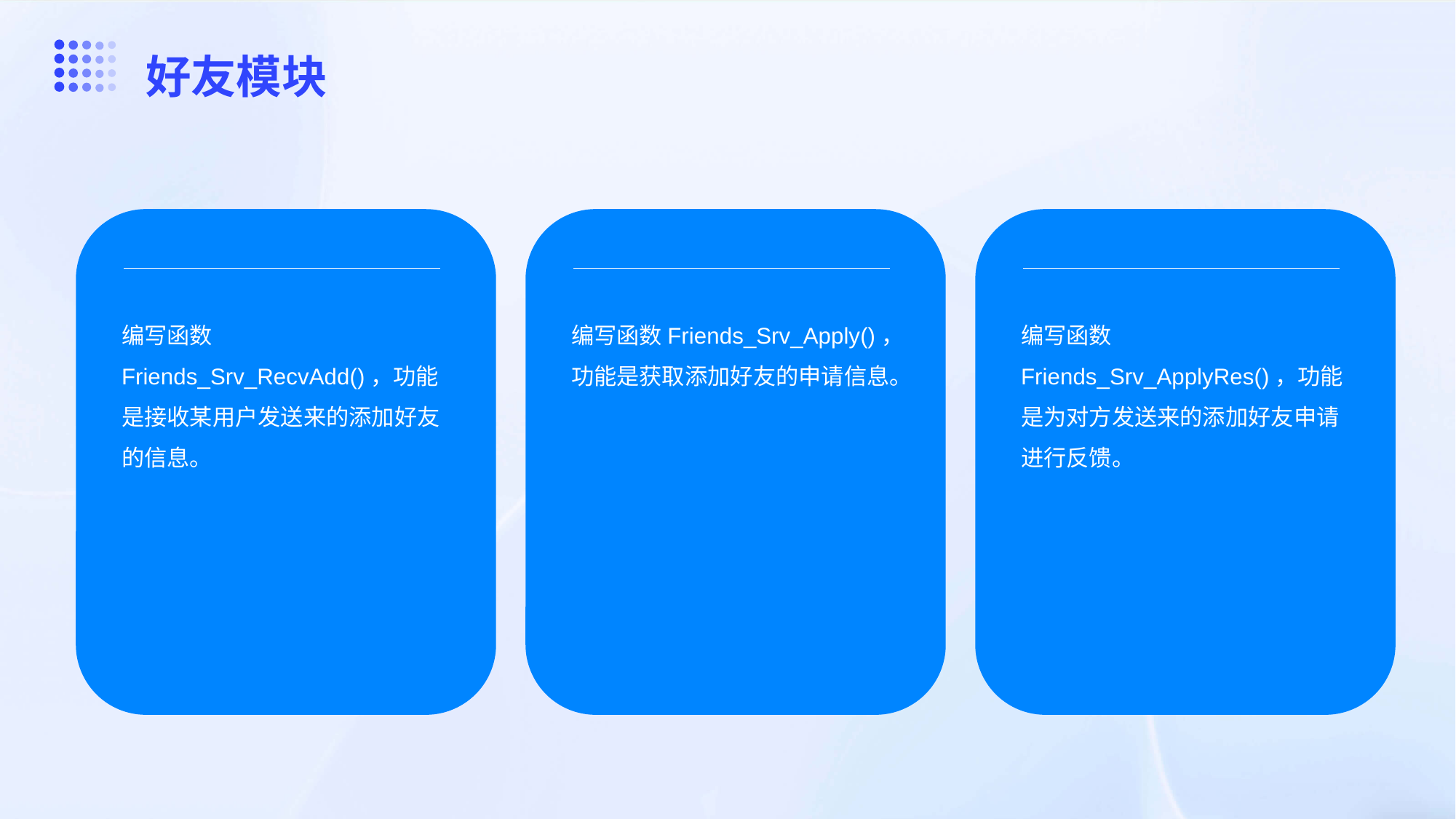

好友模块

编写函数Friends_Srv_RecvAdd()，功能是接收某用户发送来的添加好友的信息。
编写函数Friends_Srv_Apply()，功能是获取添加好友的申请信息。
编写函数Friends_Srv_ApplyRes()，功能是为对方发送来的添加好友申请进行反馈。